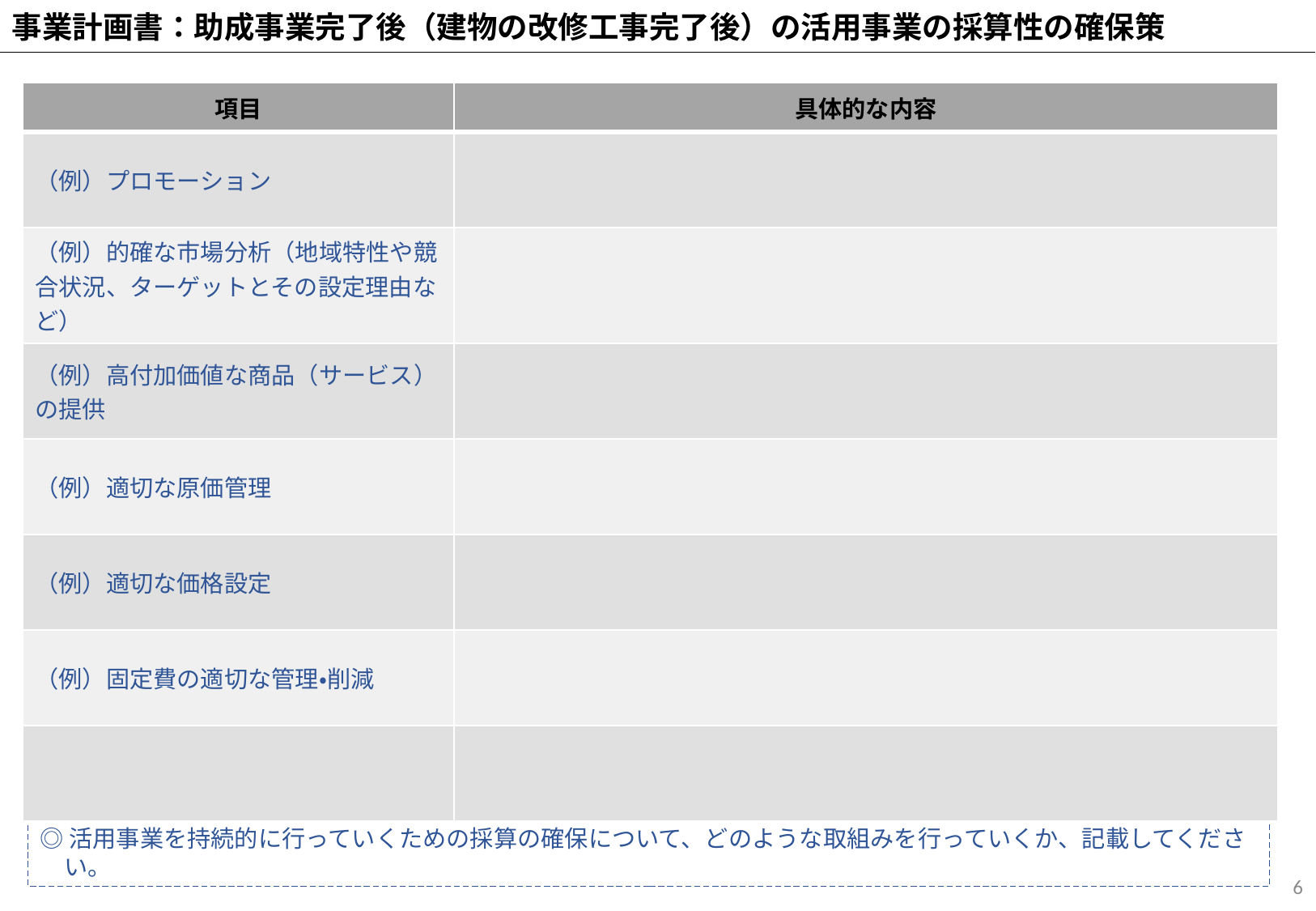

事業計画書：助成事業完了後（建物の改修工事完了後）の活用事業の採算性の確保策
| 項目 | 具体的な内容 |
| --- | --- |
| （例）プロモーション |  |
| （例）的確な市場分析（地域特性や競合状況、ターゲットとその設定理由など） |  |
| （例）高付加価値な商品（サービス）の提供 |  |
| （例）適切な原価管理 |  |
| （例）適切な価格設定 |  |
| （例）固定費の適切な管理・削減 |  |
|  |  |
◎活用事業を持続的に行っていくための採算の確保について、どのような取組みを行っていくか、記載してください。
6